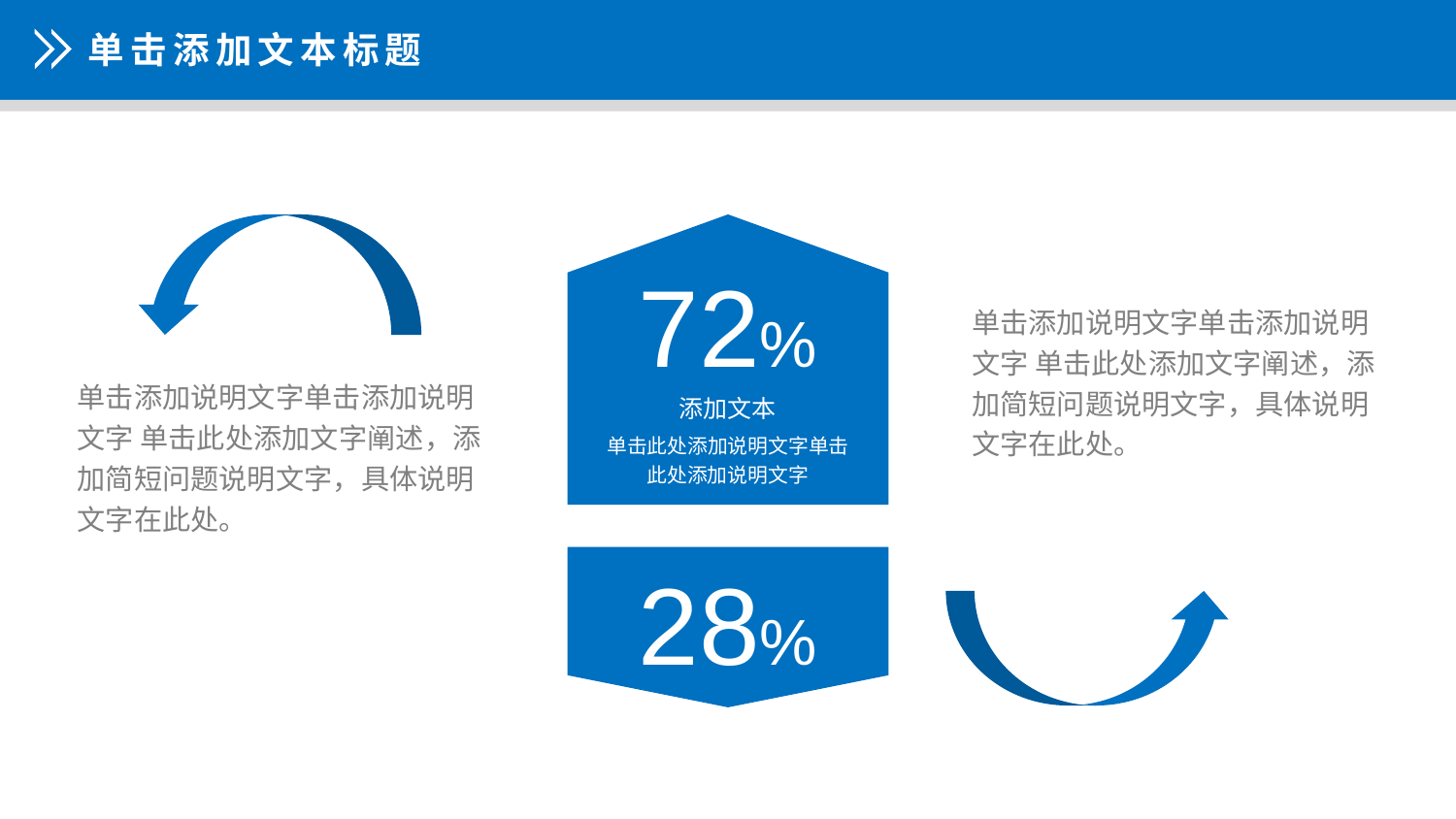

单击添加文本标题

72%
单击添加说明文字单击添加说明文字 单击此处添加文字阐述，添加简短问题说明文字，具体说明文字在此处。
单击添加说明文字单击添加说明文字 单击此处添加文字阐述，添加简短问题说明文字，具体说明文字在此处。
添加文本
单击此处添加说明文字单击此处添加说明文字

28%